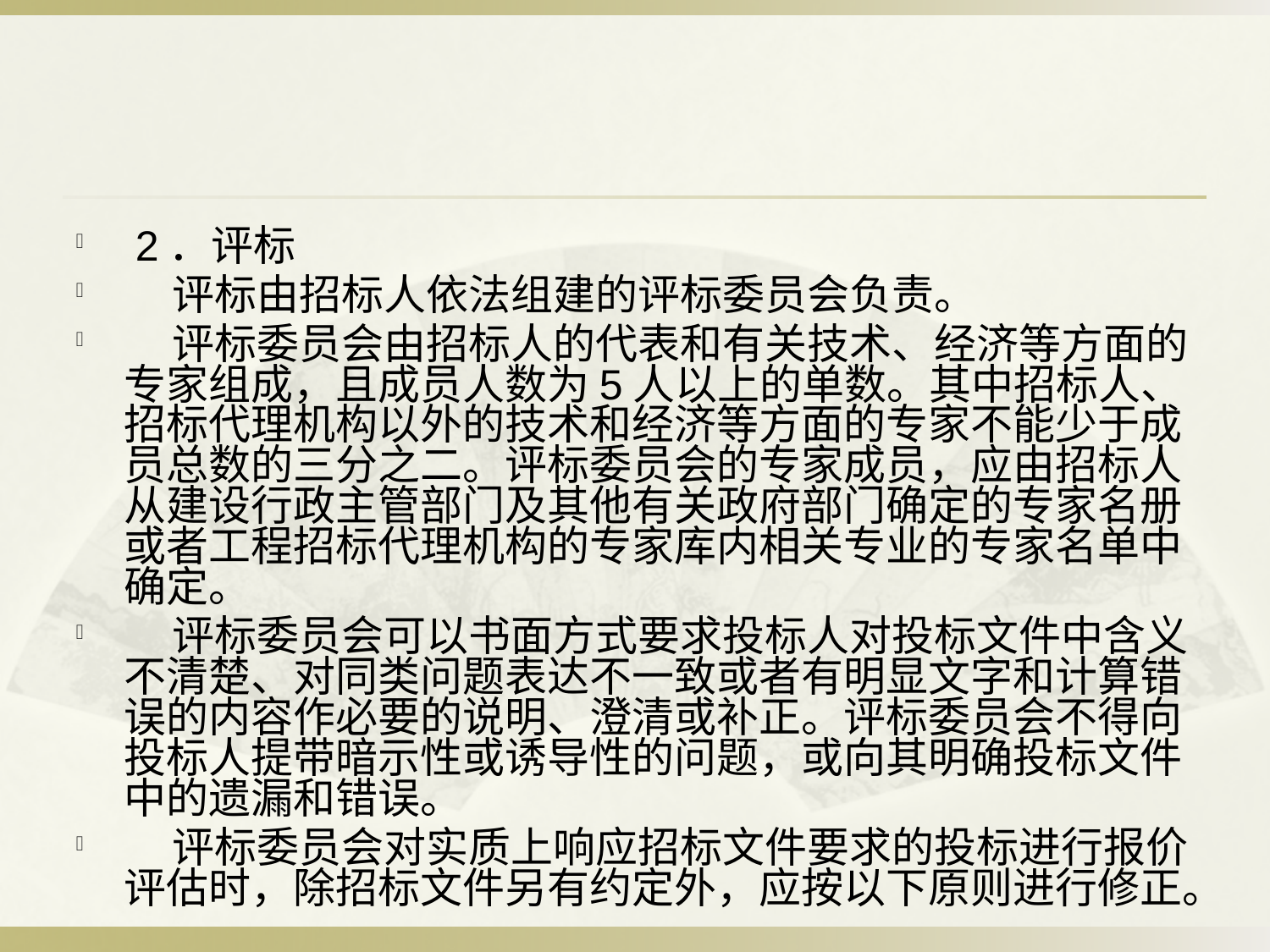

#
 2．评标
    评标由招标人依法组建的评标委员会负责。
    评标委员会由招标人的代表和有关技术、经济等方面的专家组成，且成员人数为5人以上的单数。其中招标人、招标代理机构以外的技术和经济等方面的专家不能少于成员总数的三分之二。评标委员会的专家成员，应由招标人从建设行政主管部门及其他有关政府部门确定的专家名册或者工程招标代理机构的专家库内相关专业的专家名单中确定。
    评标委员会可以书面方式要求投标人对投标文件中含义不清楚、对同类问题表达不一致或者有明显文字和计算错误的内容作必要的说明、澄清或补正。评标委员会不得向投标人提带暗示性或诱导性的问题，或向其明确投标文件中的遗漏和错误。
    评标委员会对实质上响应招标文件要求的投标进行报价评估时，除招标文件另有约定外，应按以下原则进行修正。